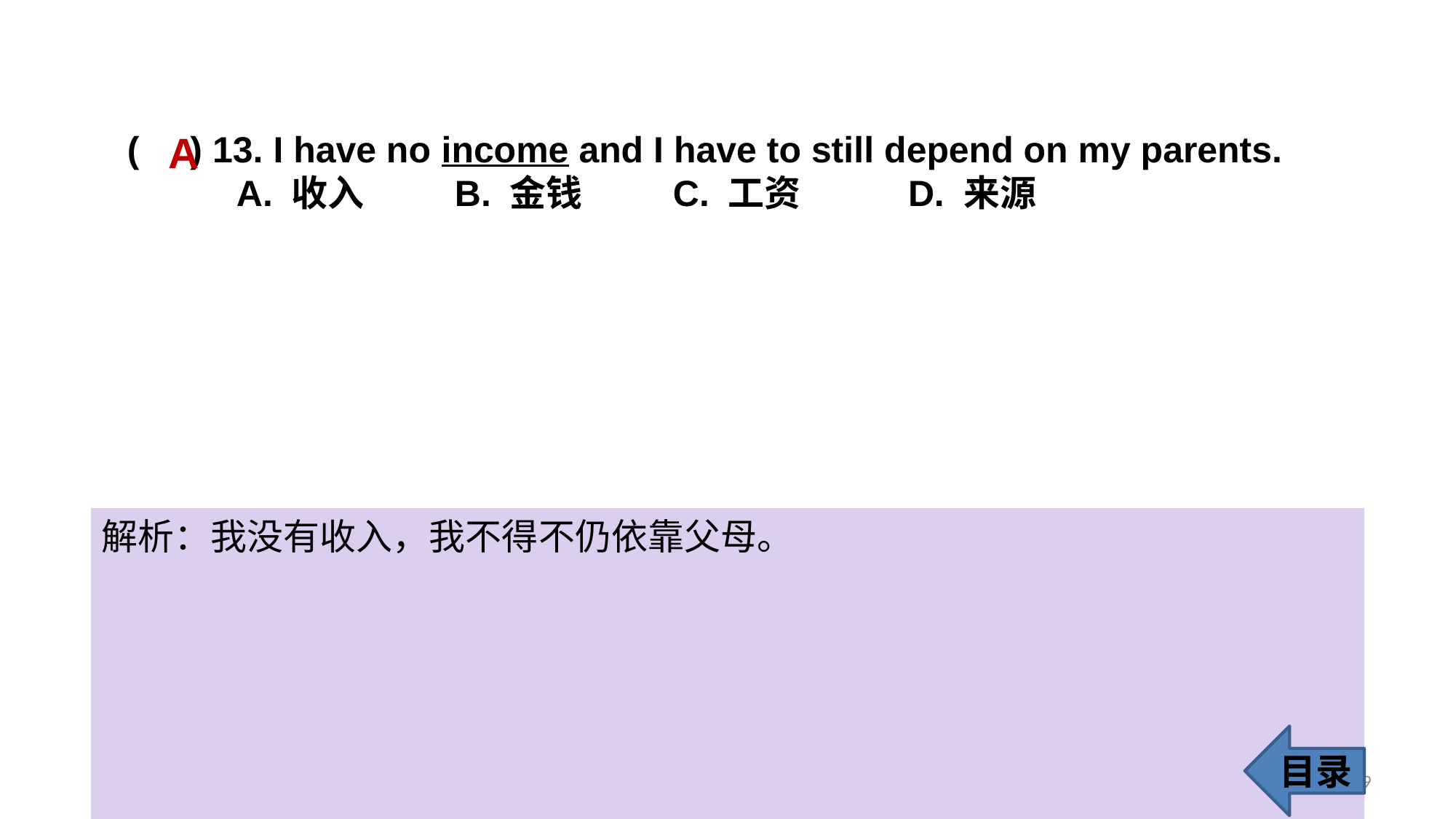

A
(     ) 13. I have no income and I have to still depend on my parents.
	A. 收入 	B. 金钱 	C. 工资	 D. 来源

解析：我没有收入，我不得不仍依靠父母。
目录
19